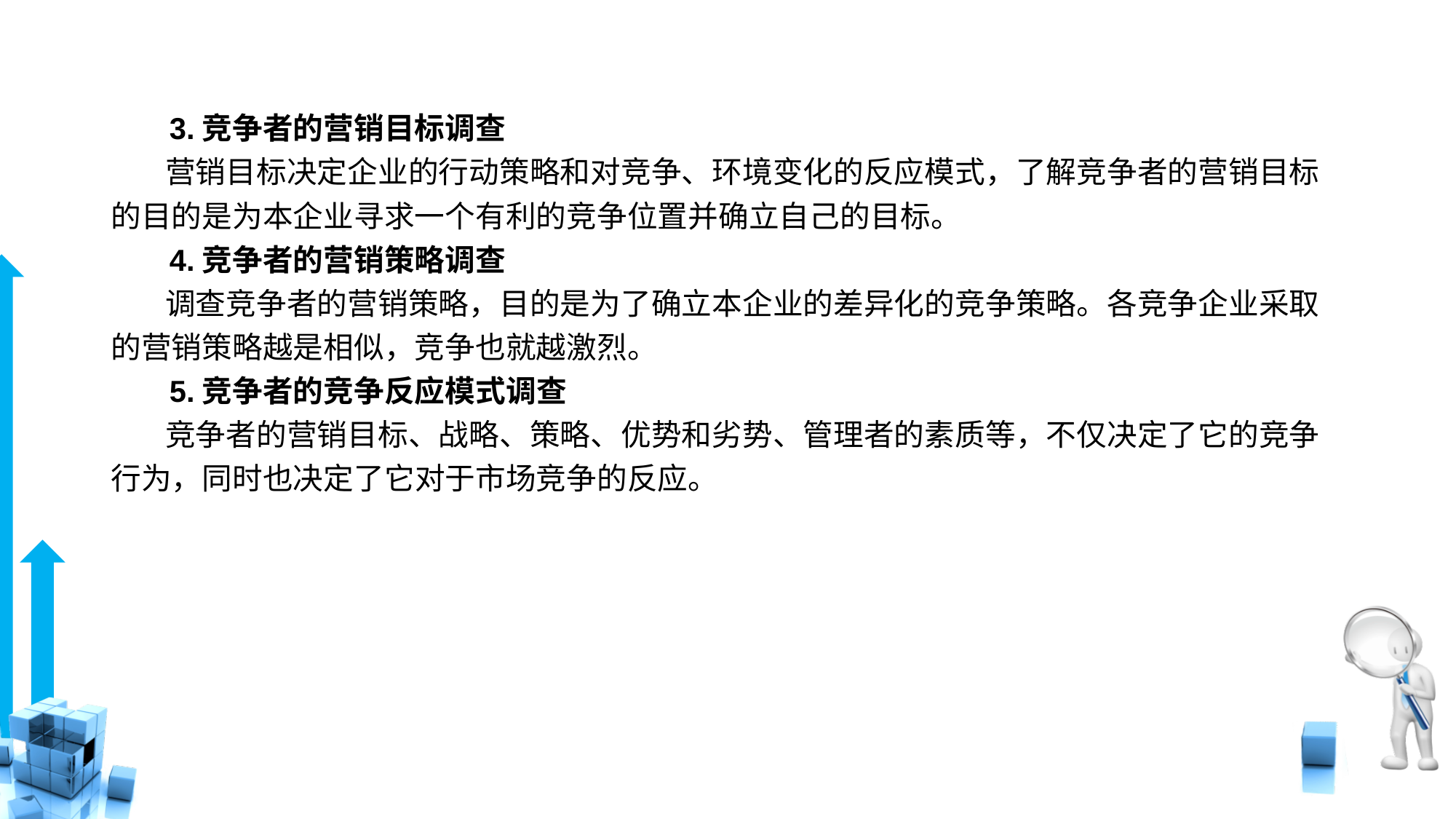

# 3.竞争者的营销目标调查
       营销目标决定企业的行动策略和对竞争、环境变化的反应模式，了解竞争者的营销目标的目的是为本企业寻求一个有利的竞争位置并确立自己的目标。
       4.竞争者的营销策略调查
       调查竞争者的营销策略，目的是为了确立本企业的差异化的竞争策略。各竞争企业采取的营销策略越是相似，竞争也就越激烈。
       5.竞争者的竞争反应模式调查
       竞争者的营销目标、战略、策略、优势和劣势、管理者的素质等，不仅决定了它的竞争行为，同时也决定了它对于市场竞争的反应。